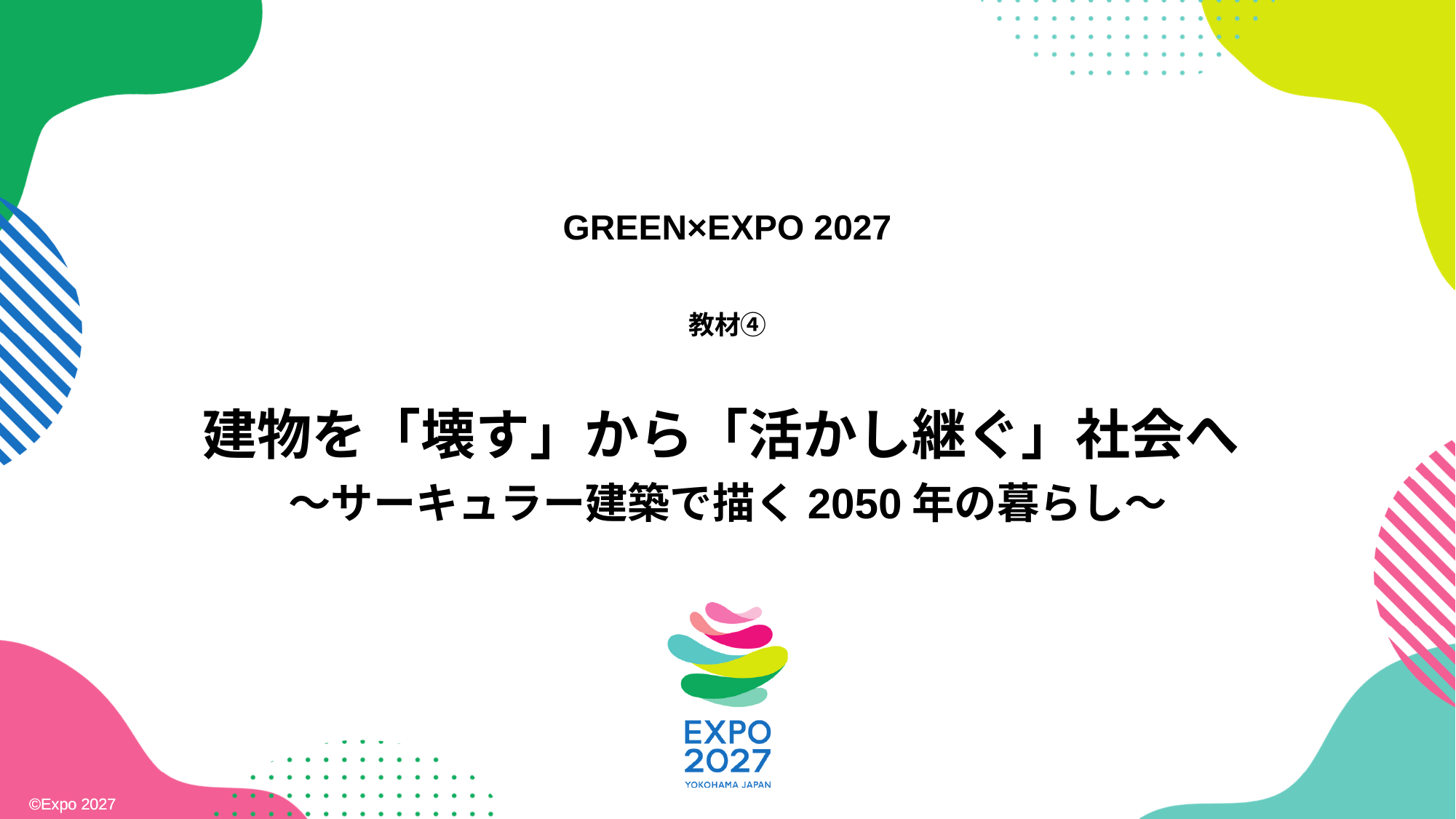

GREEN×EXPO 2027

教材④
建物を「壊す」から「活かし継ぐ」社会へ
～サーキュラー建築で描く2050年の暮らし～
©Expo 2027